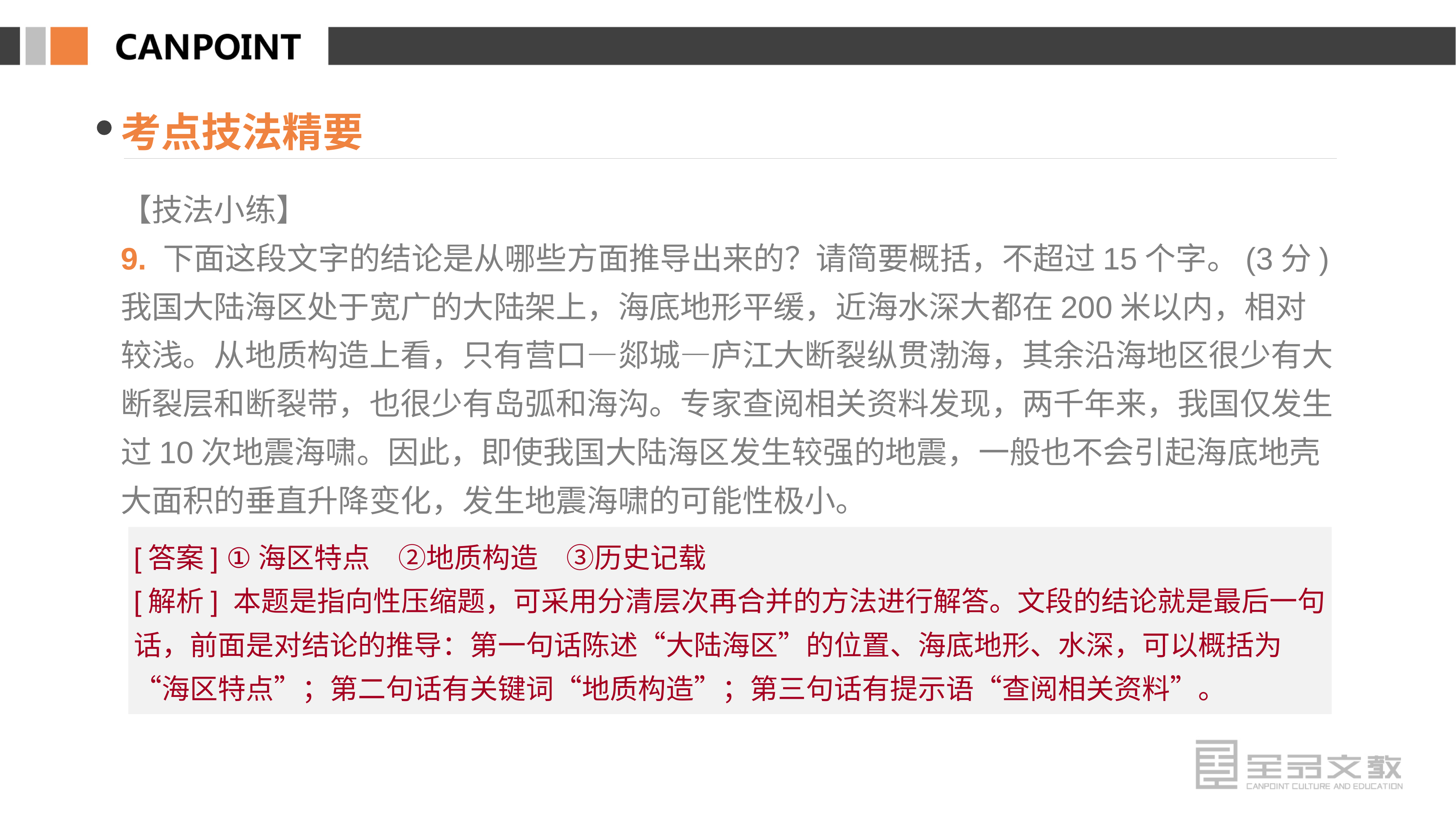

考点技法精要

【技法小练】
9. 下面这段文字的结论是从哪些方面推导出来的？请简要概括，不超过15个字。(3分)
我国大陆海区处于宽广的大陆架上，海底地形平缓，近海水深大都在200米以内，相对较浅。从地质构造上看，只有营口—郯城—庐江大断裂纵贯渤海，其余沿海地区很少有大断裂层和断裂带，也很少有岛弧和海沟。专家查阅相关资料发现，两千年来，我国仅发生过10次地震海啸。因此，即使我国大陆海区发生较强的地震，一般也不会引起海底地壳大面积的垂直升降变化，发生地震海啸的可能性极小。

[答案] ①海区特点　②地质构造　③历史记载
[解析] 本题是指向性压缩题，可采用分清层次再合并的方法进行解答。文段的结论就是最后一句话，前面是对结论的推导：第一句话陈述“大陆海区”的位置、海底地形、水深，可以概括为“海区特点”；第二句话有关键词“地质构造”；第三句话有提示语“查阅相关资料”。